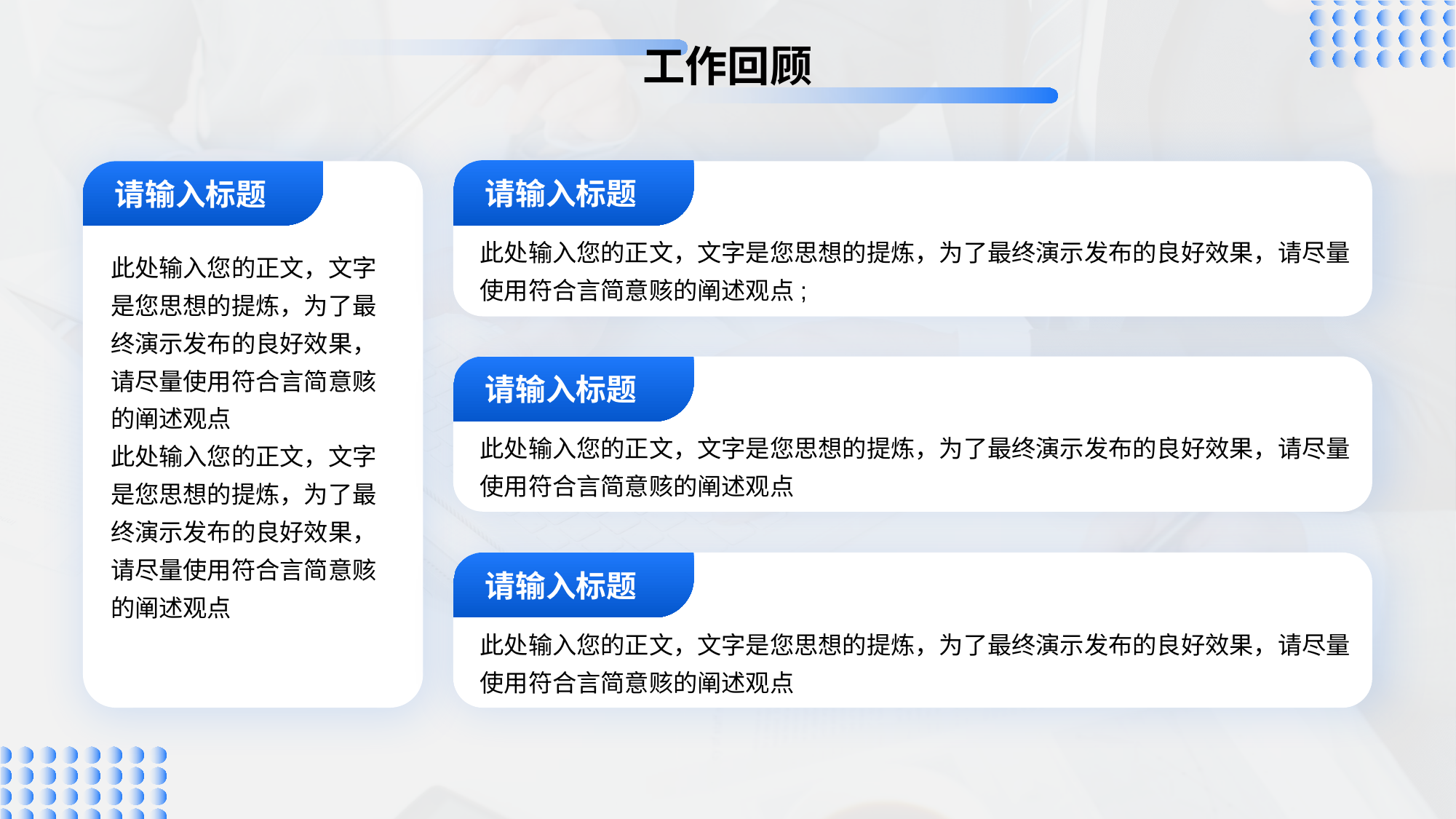

# 工作回顾
  请输入标题

此处输入您的正文，文字是您思想的提炼，为了最终演示发布的良好效果，请尽量使用符合言简意赅的阐述观点;

  请输入标题
此处输入您的正文，文字是您思想的提炼，为了最终演示发布的良好效果，请尽量使用符合言简意赅的阐述观点
此处输入您的正文，文字是您思想的提炼，为了最终演示发布的良好效果，请尽量使用符合言简意赅的阐述观点

  请输入标题

此处输入您的正文，文字是您思想的提炼，为了最终演示发布的良好效果，请尽量使用符合言简意赅的阐述观点
  请输入标题

此处输入您的正文，文字是您思想的提炼，为了最终演示发布的良好效果，请尽量使用符合言简意赅的阐述观点